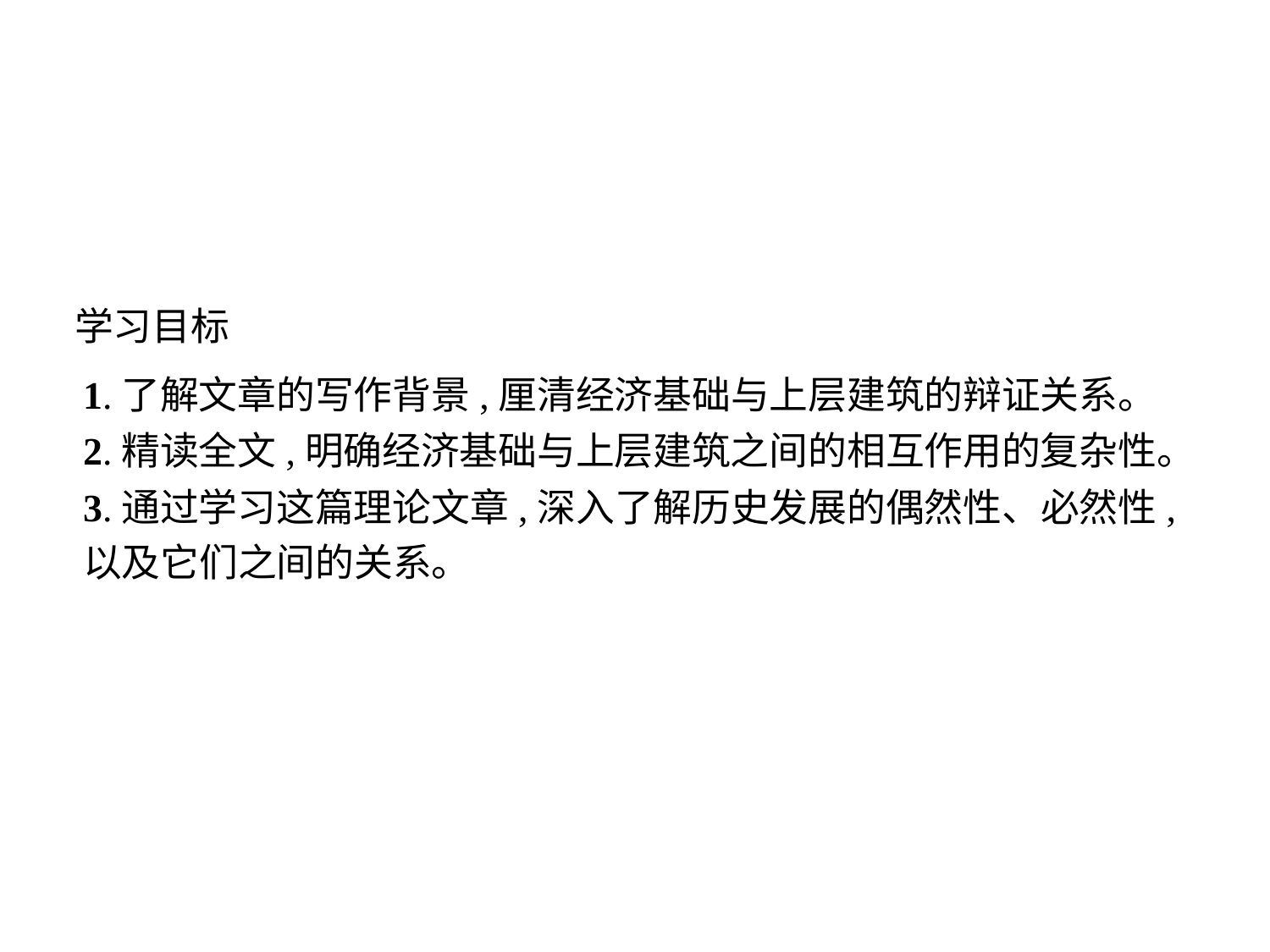

学习目标
1.了解文章的写作背景,厘清经济基础与上层建筑的辩证关系。
2.精读全文,明确经济基础与上层建筑之间的相互作用的复杂性。
3.通过学习这篇理论文章,深入了解历史发展的偶然性、必然性,以及它们之间的关系。